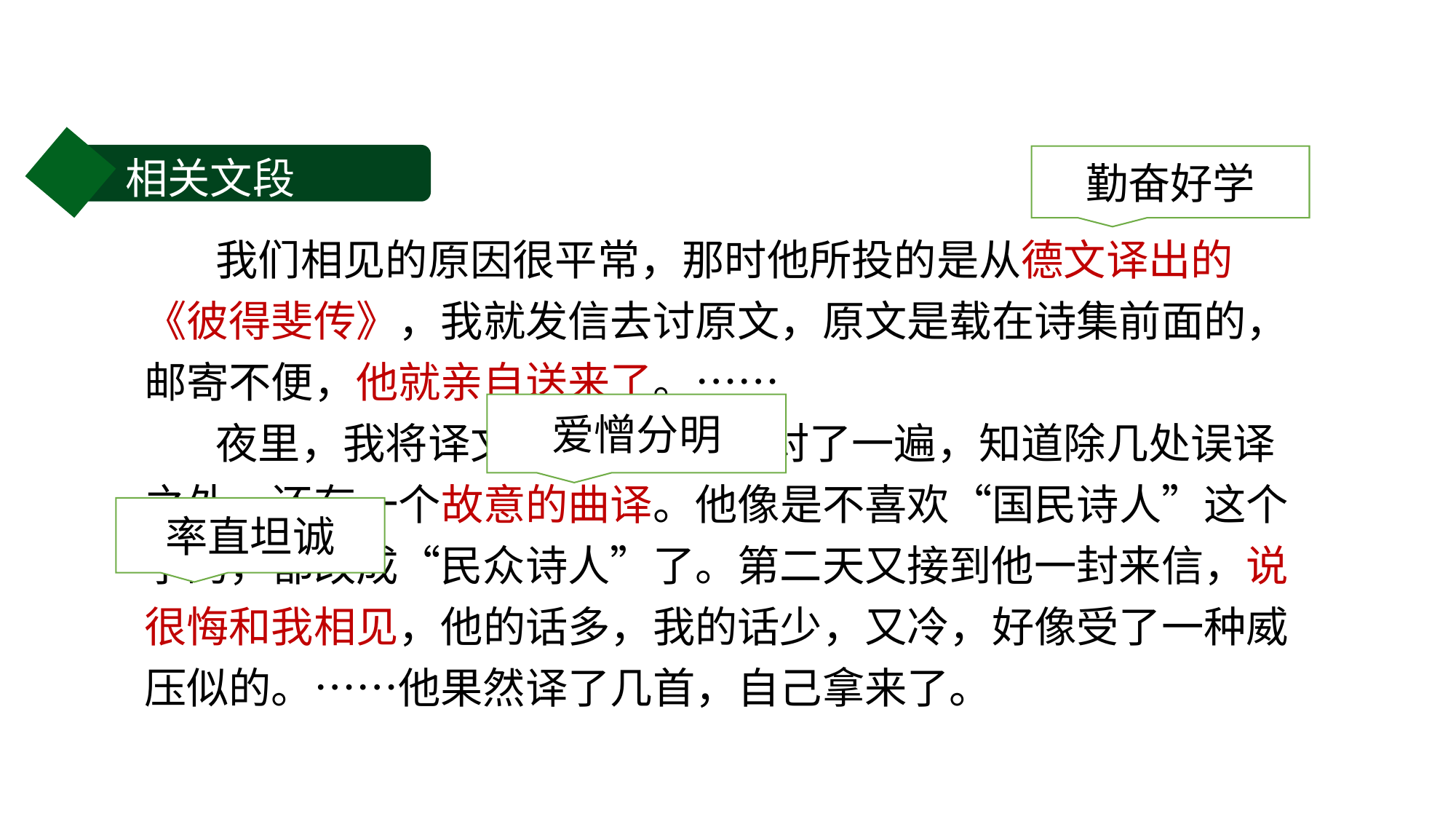

相关文段
勤奋好学
我们相见的原因很平常，那时他所投的是从德文译出的《彼得斐传》，我就发信去讨原文，原文是载在诗集前面的，邮寄不便，他就亲自送来了。……
夜里，我将译文和原文粗粗的对了一遍，知道除几处误译之外，还有一个故意的曲译。他像是不喜欢“国民诗人”这个字的，都改成“民众诗人”了。第二天又接到他一封来信，说很悔和我相见，他的话多，我的话少，又冷，好像受了一种威压似的。……他果然译了几首，自己拿来了。
爱憎分明
率直坦诚